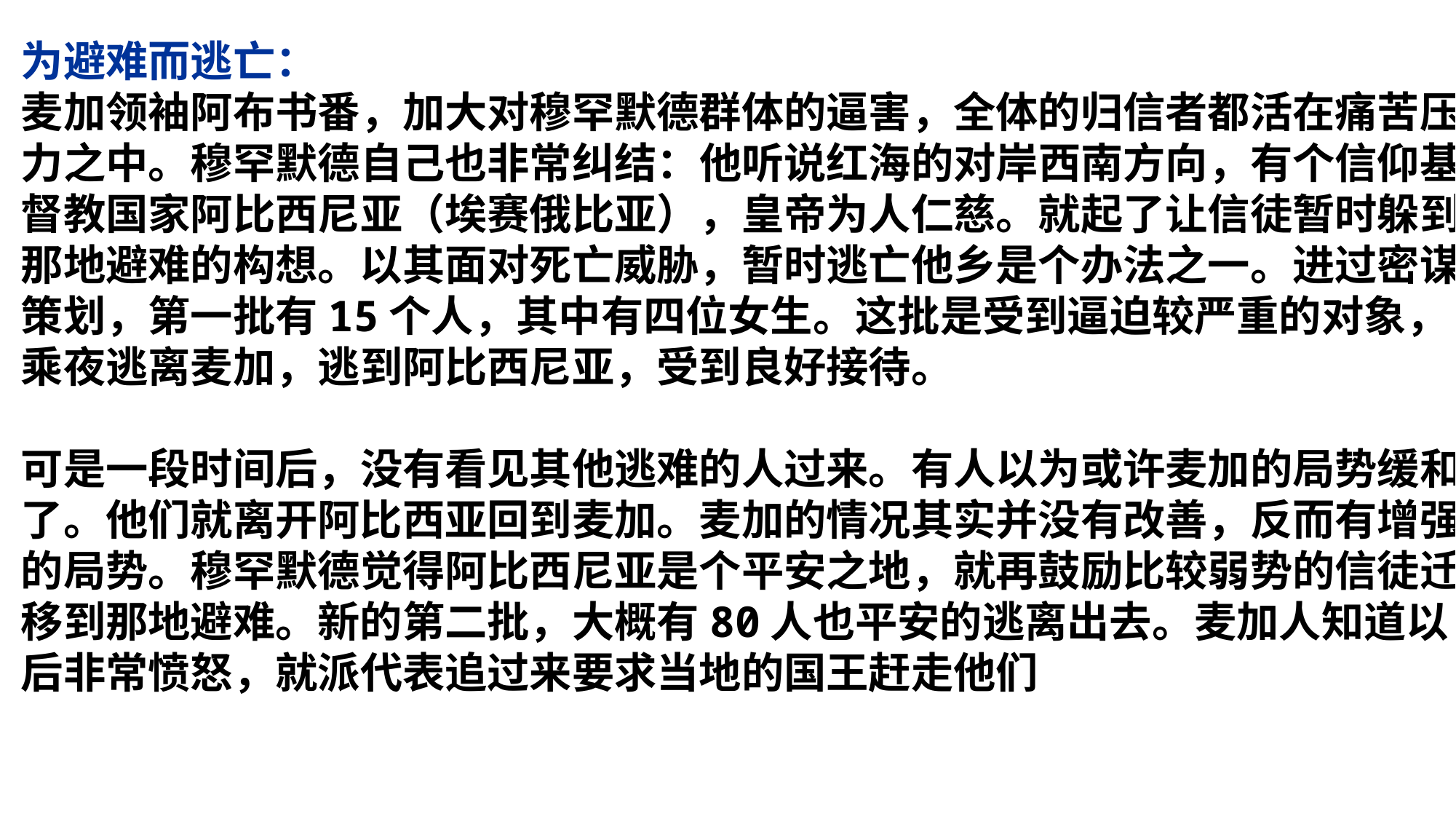

为避难而逃亡：
麦加领袖阿布书番，加大对穆罕默德群体的逼害，全体的归信者都活在痛苦压力之中。穆罕默德自己也非常纠结：他听说红海的对岸西南方向，有个信仰基督教国家阿比西尼亚（埃赛俄比亚），皇帝为人仁慈。就起了让信徒暂时躲到那地避难的构想。以其面对死亡威胁，暂时逃亡他乡是个办法之一。进过密谋策划，第一批有15个人，其中有四位女生。这批是受到逼迫较严重的对象，乘夜逃离麦加，逃到阿比西尼亚，受到良好接待。

可是一段时间后，没有看见其他逃难的人过来。有人以为或许麦加的局势缓和了。他们就离开阿比西亚回到麦加。麦加的情况其实并没有改善，反而有增强的局势。穆罕默德觉得阿比西尼亚是个平安之地，就再鼓励比较弱势的信徒迁移到那地避难。新的第二批，大概有80人也平安的逃离出去。麦加人知道以后非常愤怒，就派代表追过来要求当地的国王赶走他们